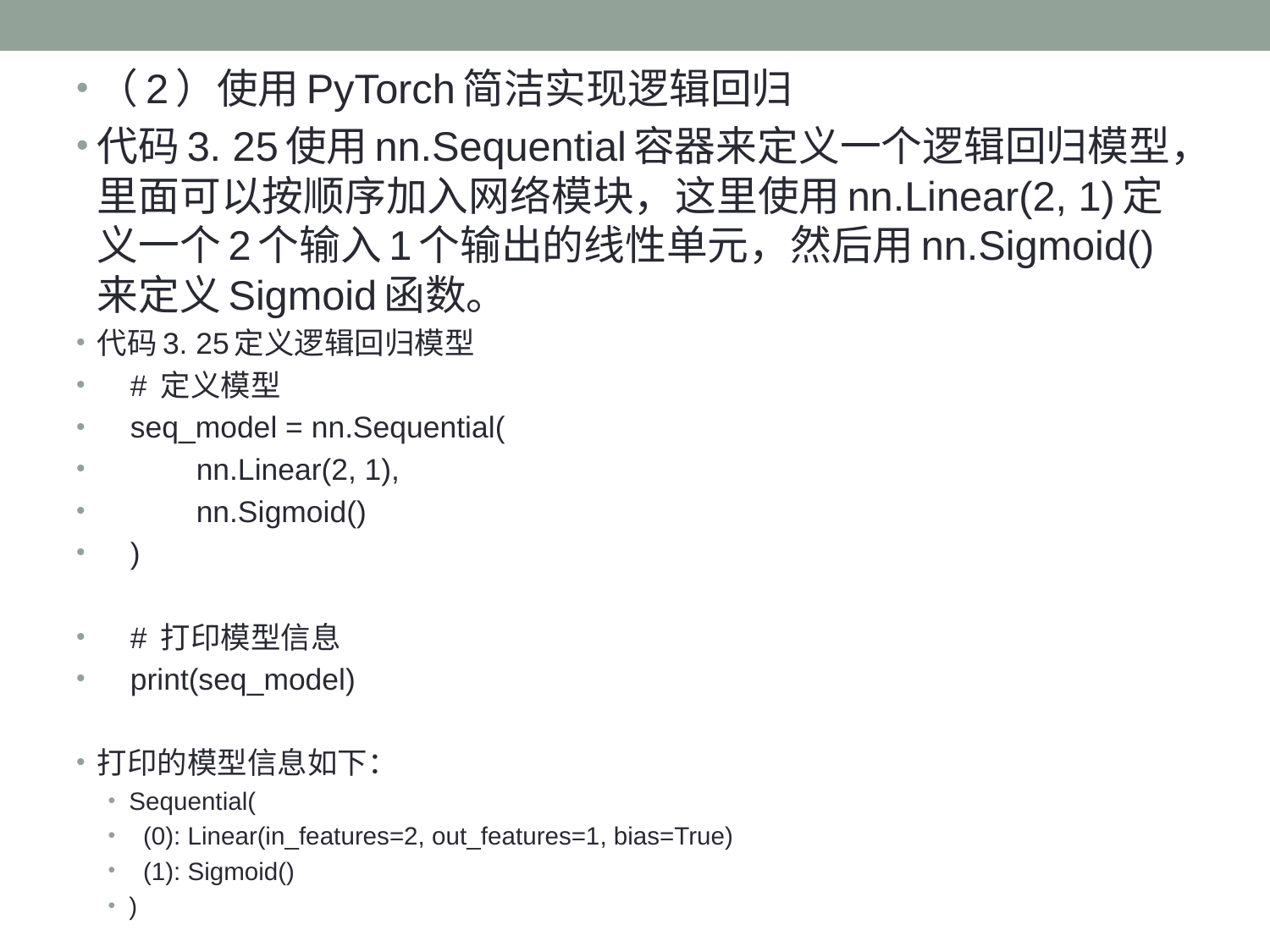

（2）使用PyTorch简洁实现逻辑回归
代码3. 25使用nn.Sequential容器来定义一个逻辑回归模型，里面可以按顺序加入网络模块，这里使用nn.Linear(2, 1)定义一个2个输入1个输出的线性单元，然后用nn.Sigmoid()来定义Sigmoid函数。
代码3. 25定义逻辑回归模型
    # 定义模型
    seq_model = nn.Sequential(
            nn.Linear(2, 1),
            nn.Sigmoid()
    )

    # 打印模型信息
    print(seq_model)

打印的模型信息如下：
Sequential(
  (0): Linear(in_features=2, out_features=1, bias=True)
  (1): Sigmoid()
)